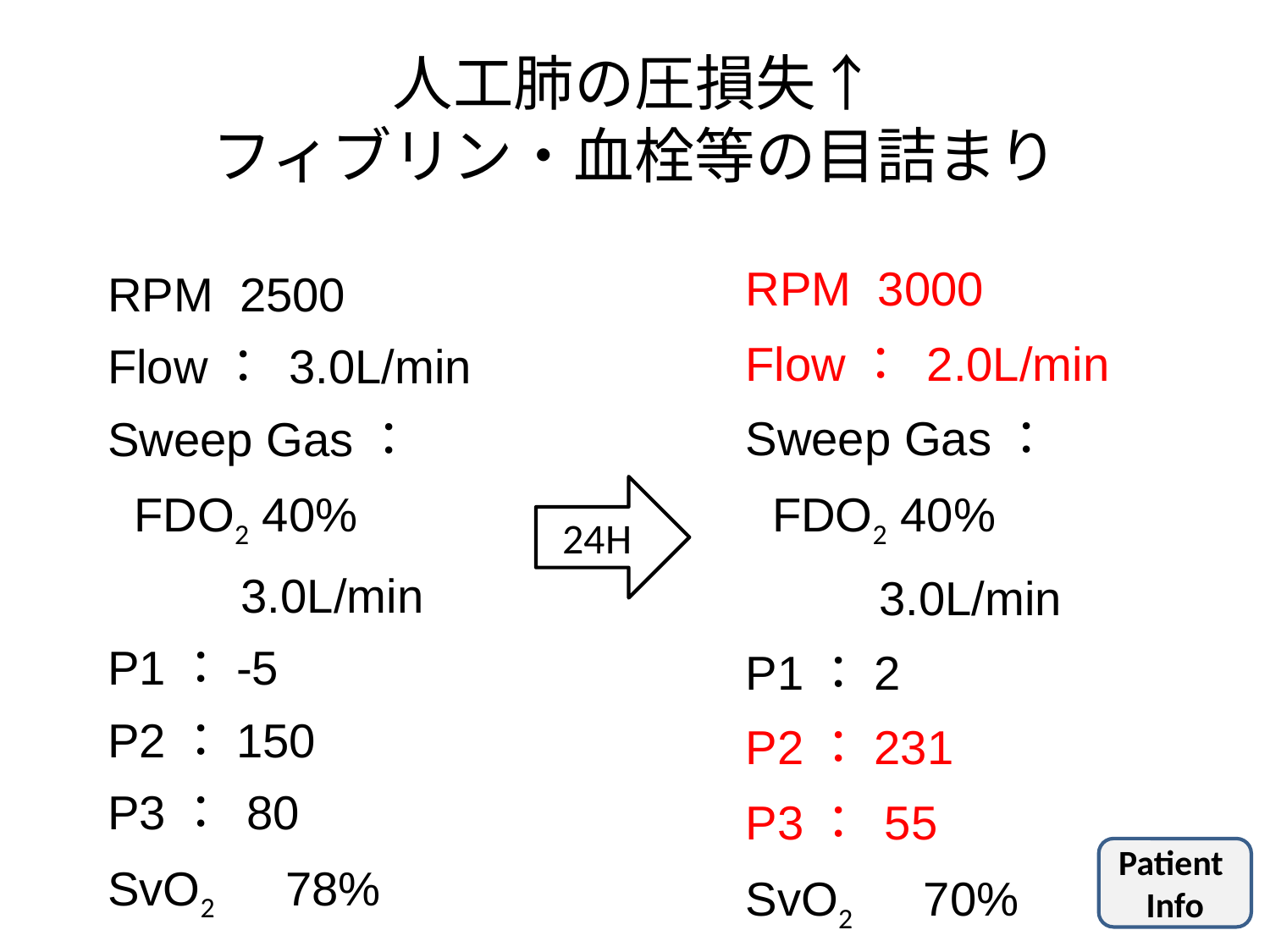

# 人工肺の圧損失↑ フィブリン・血栓等の目詰まり
RPM  2500
Flow： 3.0L/min
Sweep Gas：
  FDO2 40%
          3.0L/min
P1：-5
P2：150
P3： 80
SvO2　78%

RPM  3000
Flow： 2.0L/min
Sweep Gas：
  FDO2 40%
          3.0L/min
P1：2
P2：231
P3： 55
SvO2　70%

24H
Patient
Info